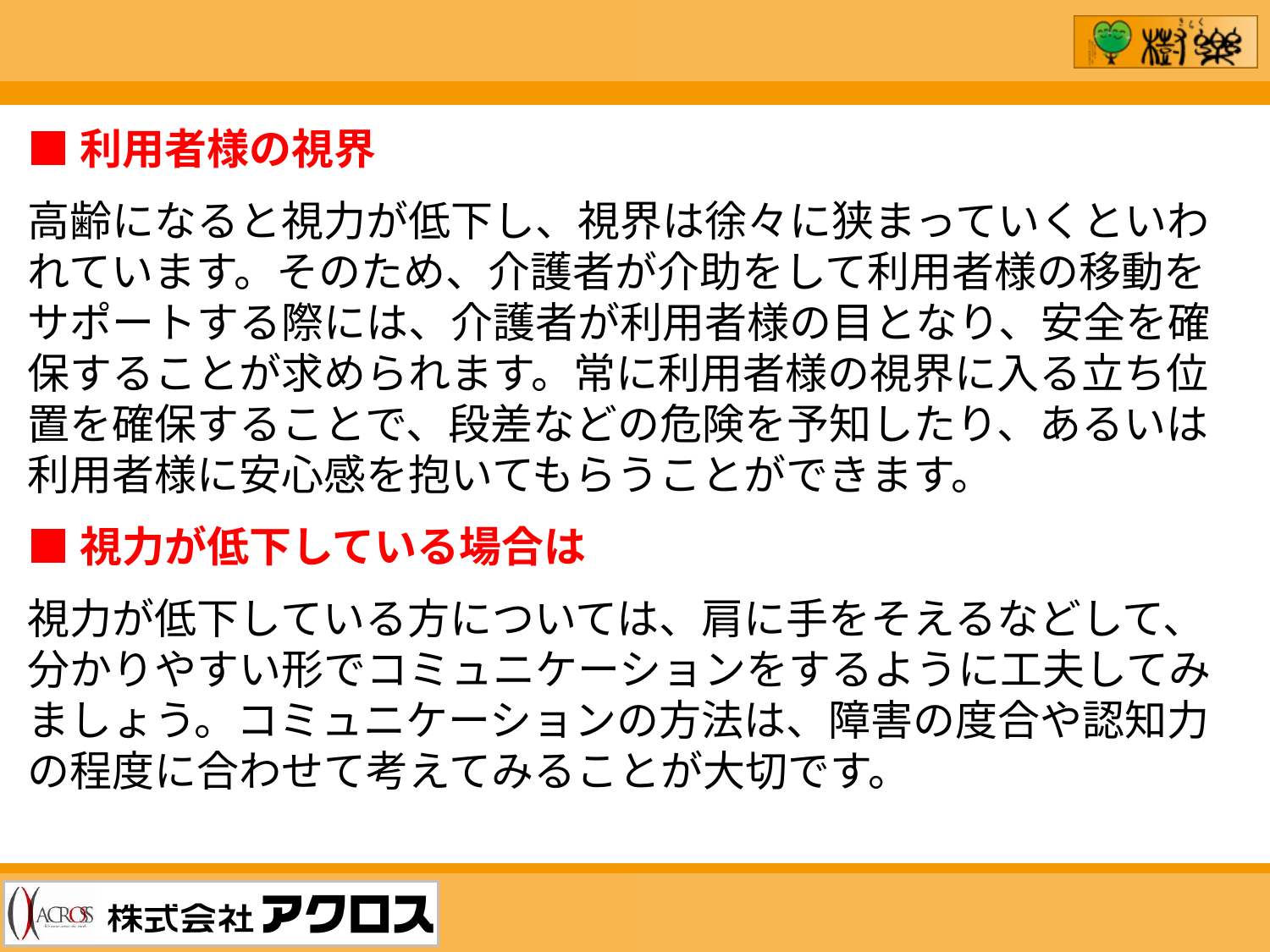

■利用者様の視界

高齢になると視力が低下し、視界は徐々に狭まっていくといわれています。そのため、介護者が介助をして利用者様の移動をサポートする際には、介護者が利用者様の目となり、安全を確保することが求められます。常に利用者様の視界に入る立ち位置を確保することで、段差などの危険を予知したり、あるいは利用者様に安心感を抱いてもらうことができます。

■視力が低下している場合は

視力が低下している方については、肩に手をそえるなどして、分かりやすい形でコミュニケーションをするように工夫してみましょう。コミュニケーションの方法は、障害の度合や認知力の程度に合わせて考えてみることが大切です。